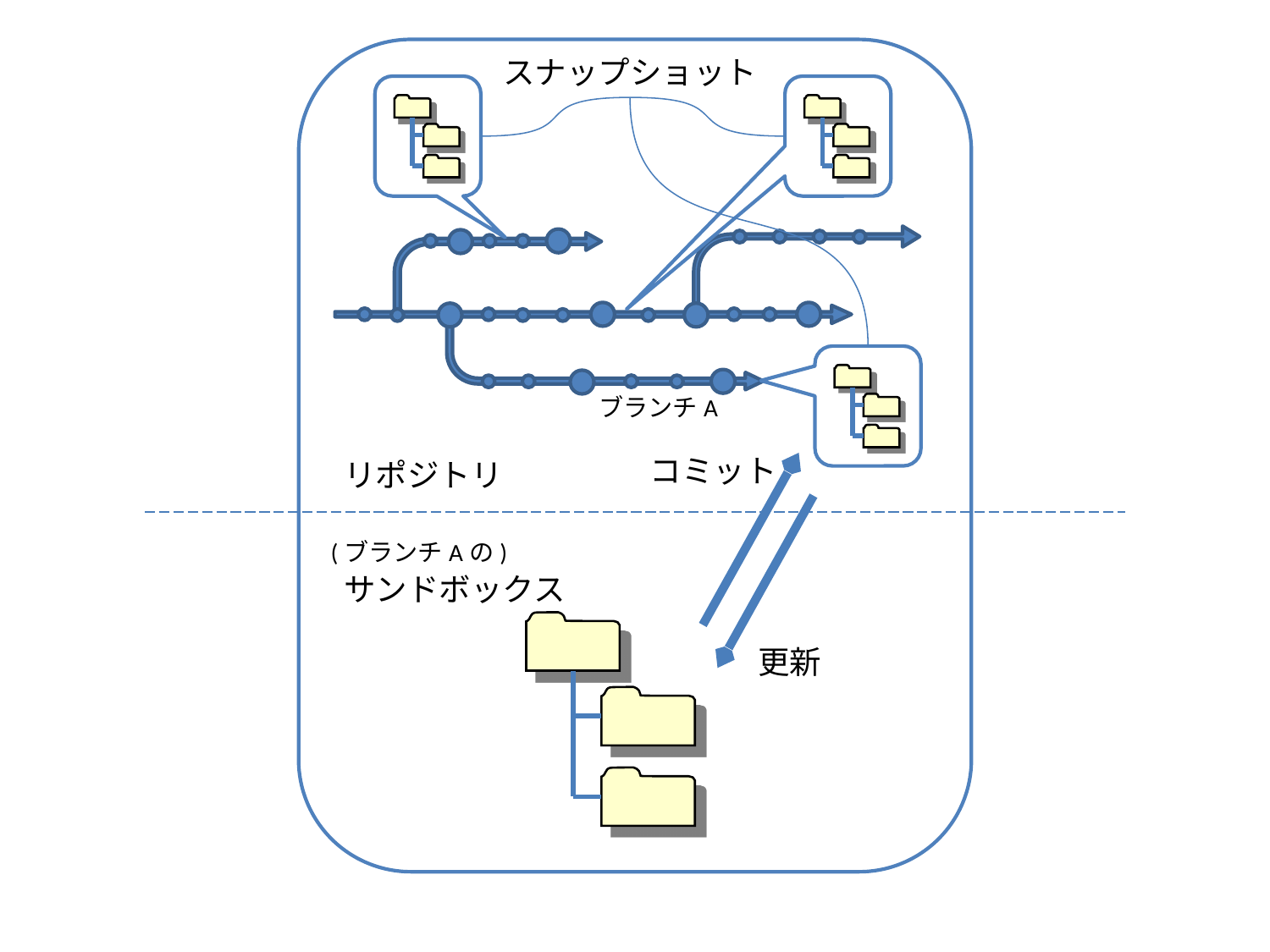

リポジトリ

サンドボックス
スナップショット

コミット

更新
ブランチA
(ブランチAの)